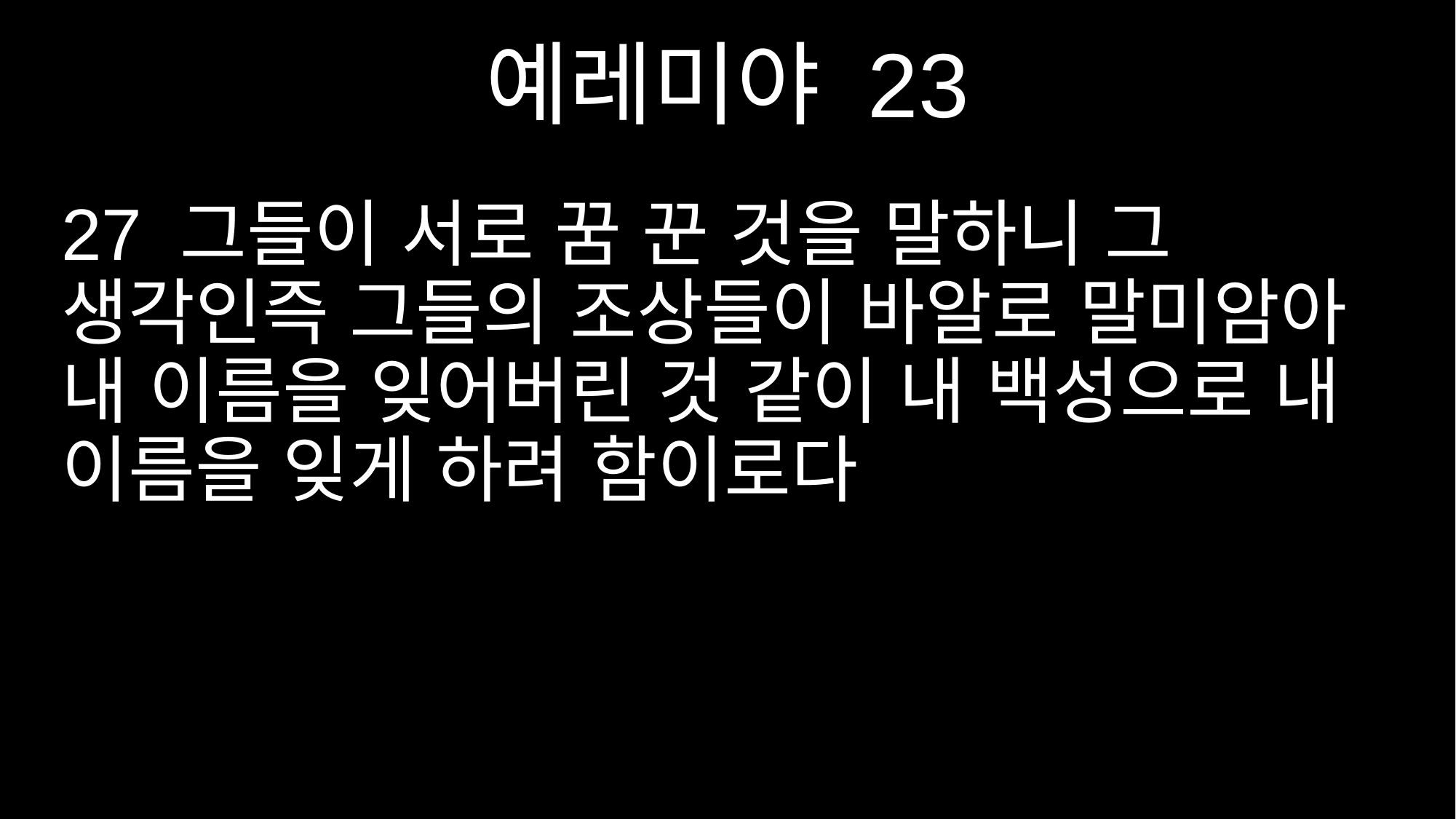

예레미야 23
27 그들이 서로 꿈 꾼 것을 말하니 그 생각인즉 그들의 조상들이 바알로 말미암아 내 이름을 잊어버린 것 같이 내 백성으로 내 이름을 잊게 하려 함이로다